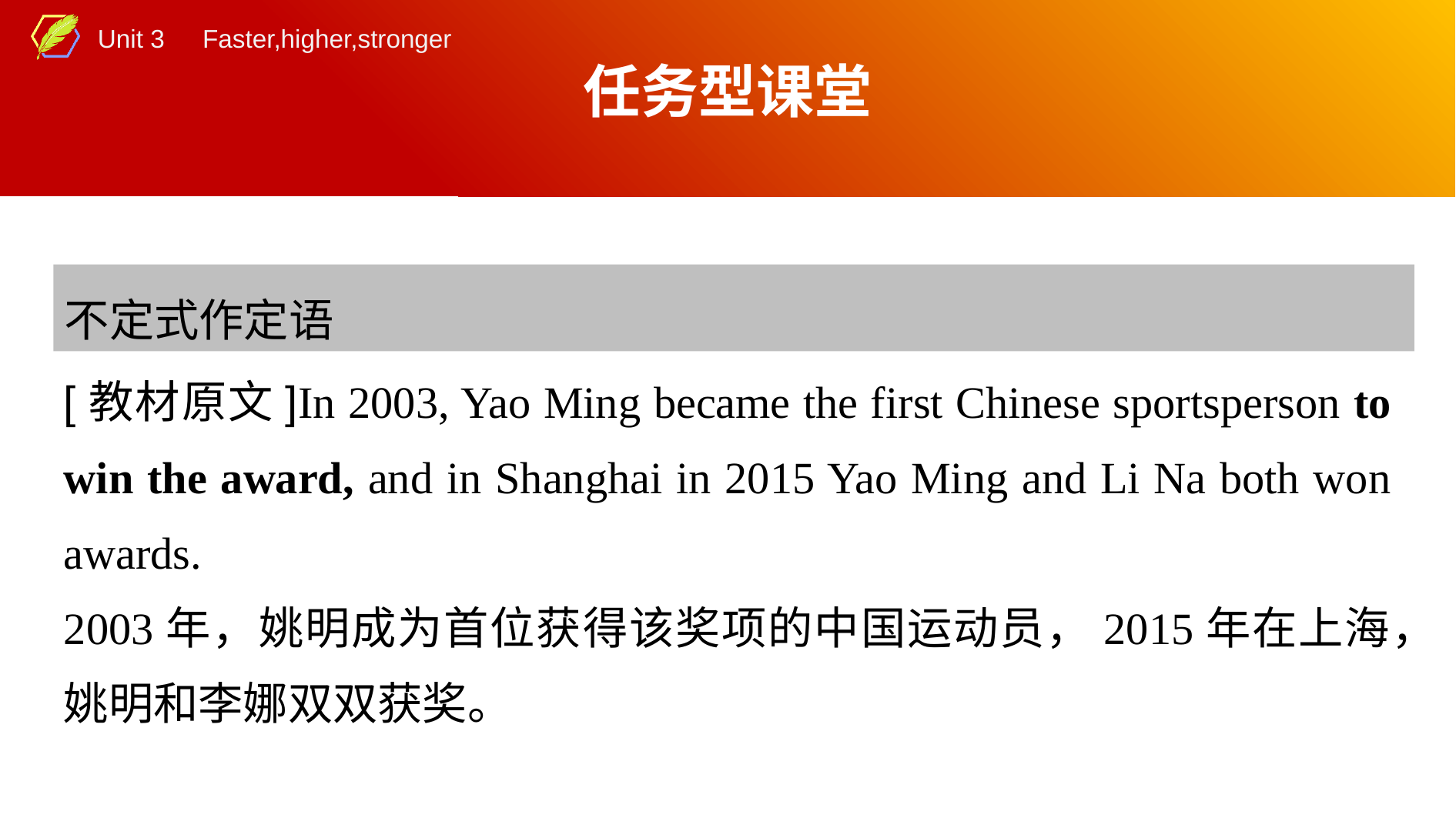

任务型课堂
不定式作定语
[教材原文]In 2003, Yao Ming became the first Chinese sportsperson to win the award, and in Shanghai in 2015 Yao Ming and Li Na both won awards.
2003年，姚明成为首位获得该奖项的中国运动员，2015年在上海，姚明和李娜双双获奖。